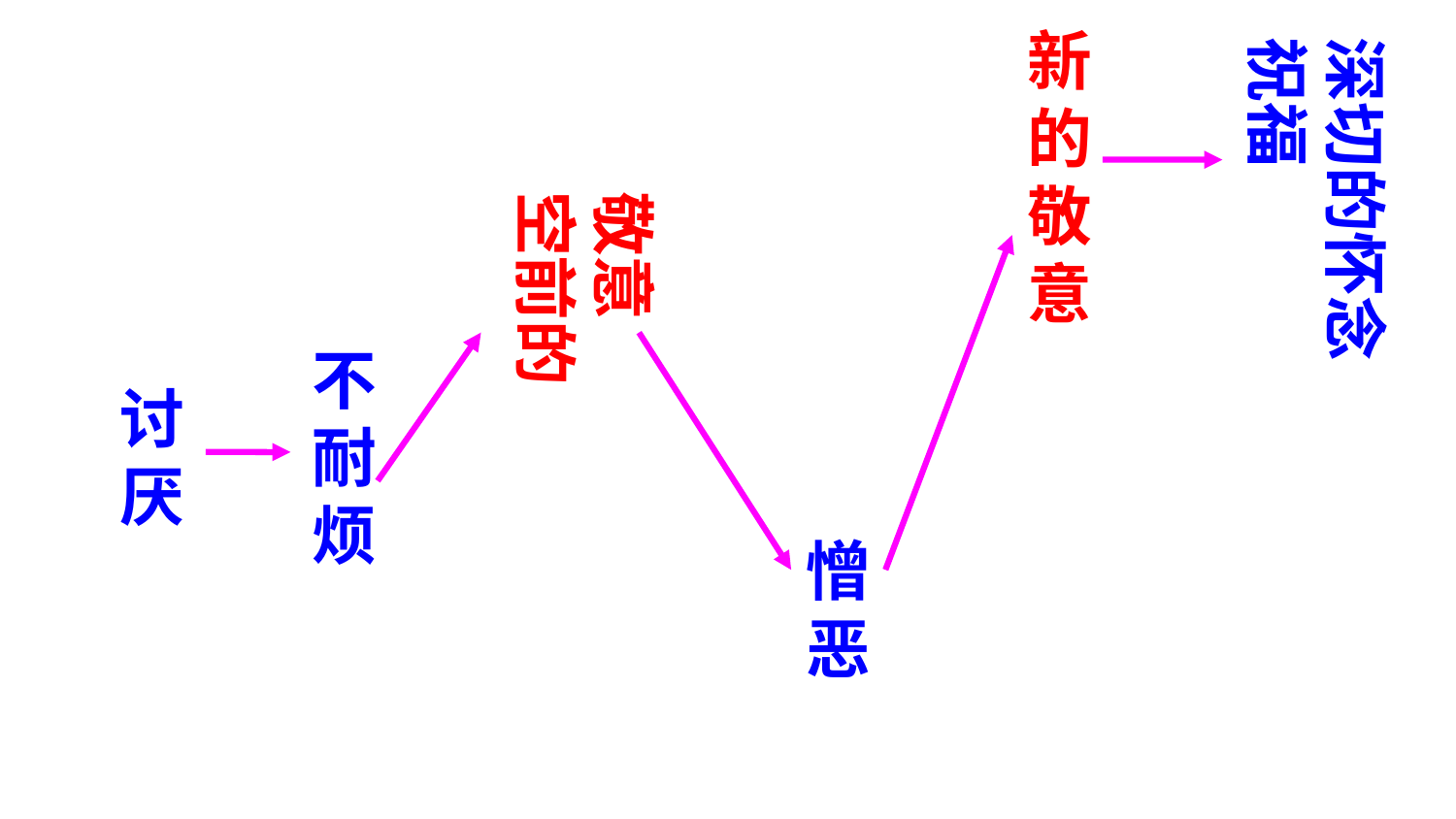

新
的
敬
意
深切的怀念祝福

敬意
空前的

不
耐
烦

讨
厌

憎
恶